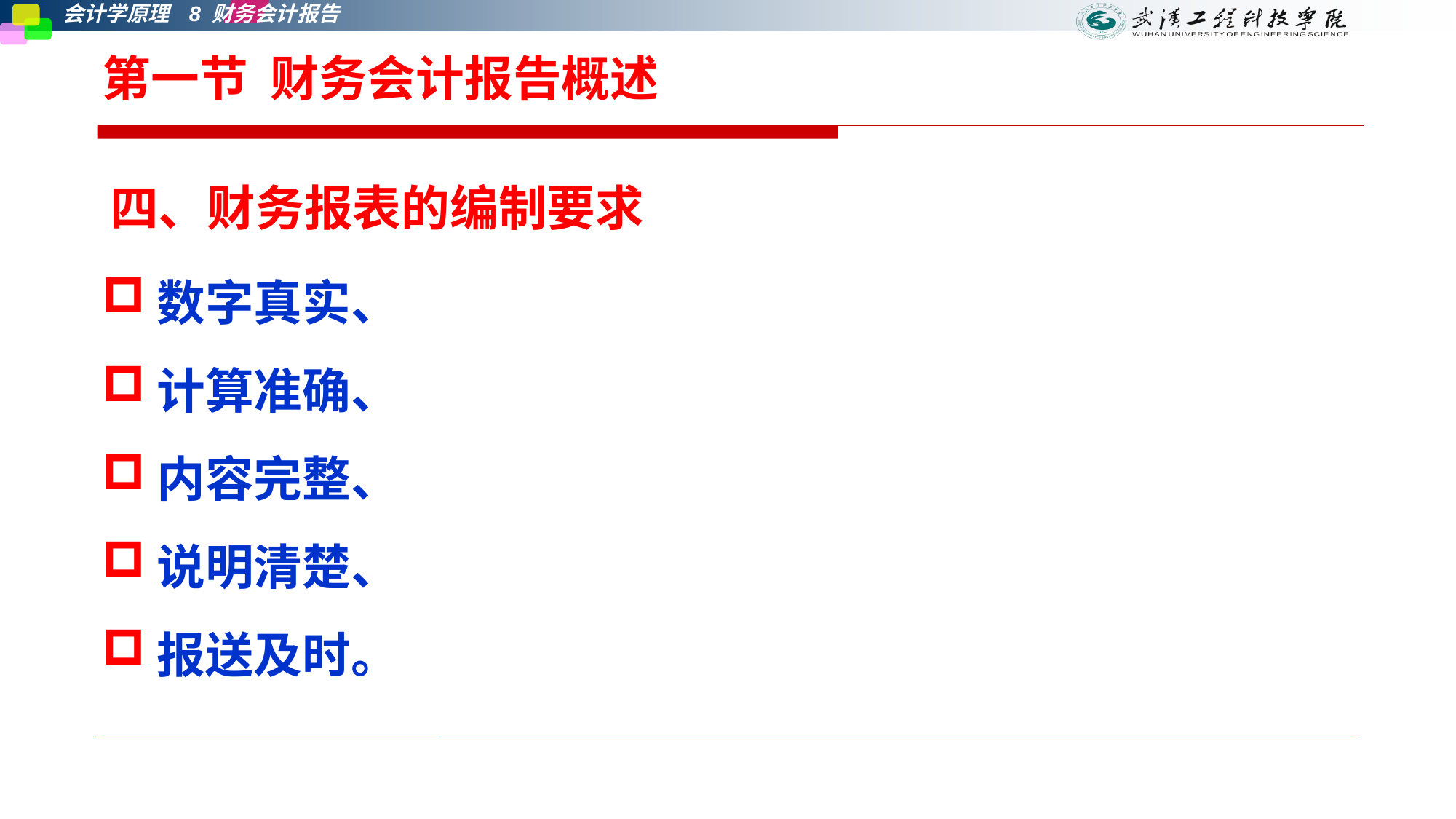

# 第一节  财务会计报告概述
四、财务报表的编制要求
数字真实、
计算准确、
内容完整、
说明清楚、
报送及时。